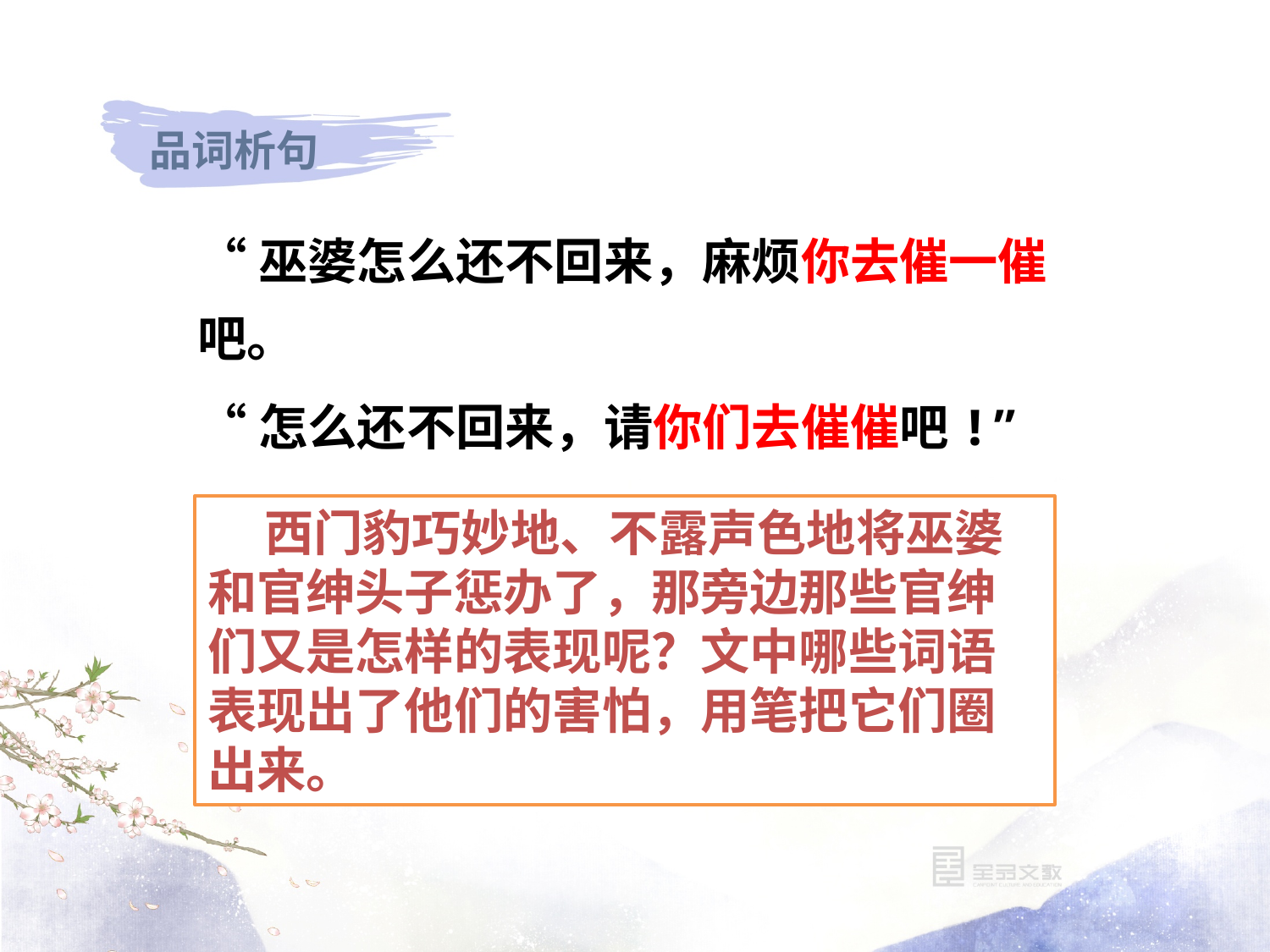

“巫婆怎么还不回来，麻烦你去催一催吧。
“怎么还不回来，请你们去催催吧!”

    西门豹巧妙地、不露声色地将巫婆和官绅头子惩办了，那旁边那些官绅们又是怎样的表现呢？文中哪些词语表现出了他们的害怕，用笔把它们圈出来。